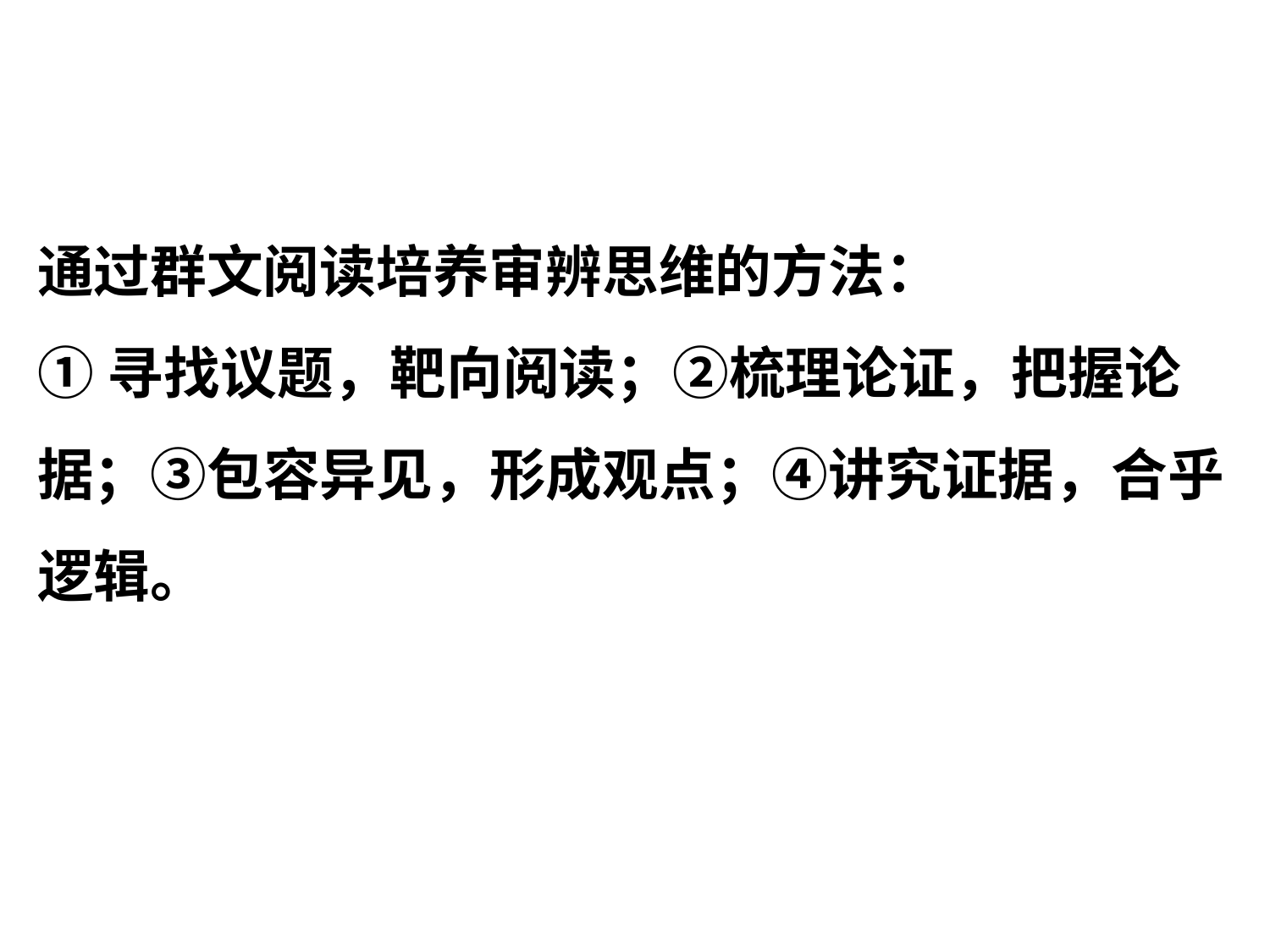

通过群文阅读培养审辨思维的方法：
①寻找议题，靶向阅读；②梳理论证，把握论据；③包容异见，形成观点；④讲究证据，合乎逻辑。